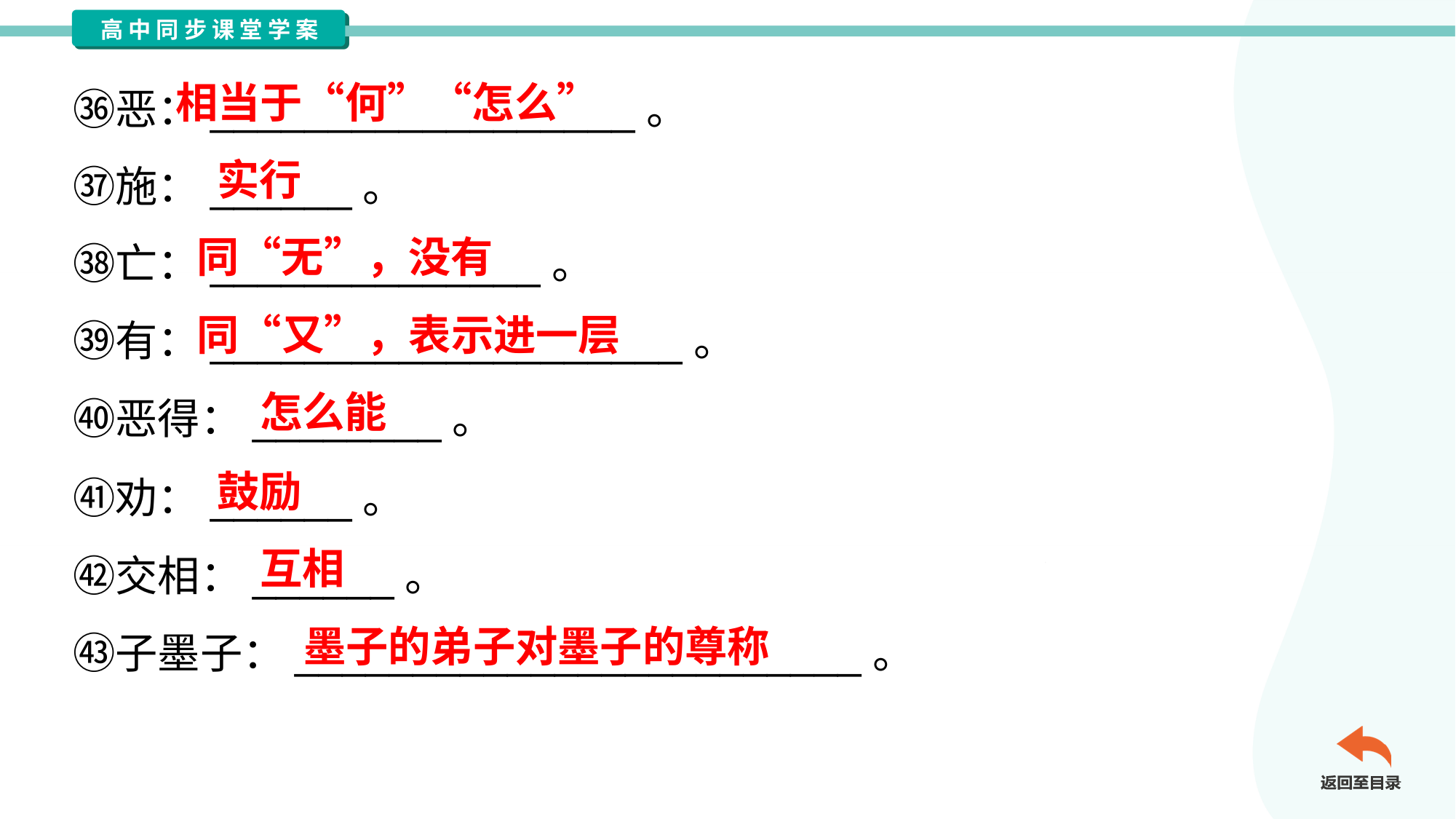

相当于“何”“怎么”
㊱恶：__________________。
㊲施：______。
㊳亡：______________。
㊴有：____________________。
㊵恶得：________。
实行
同“无”，没有
同“又”，表示进一层
怎么能
鼓励
㊶劝：______。
㊷交相：______。
㊸子墨子：________________________。
互相
墨子的弟子对墨子的尊称